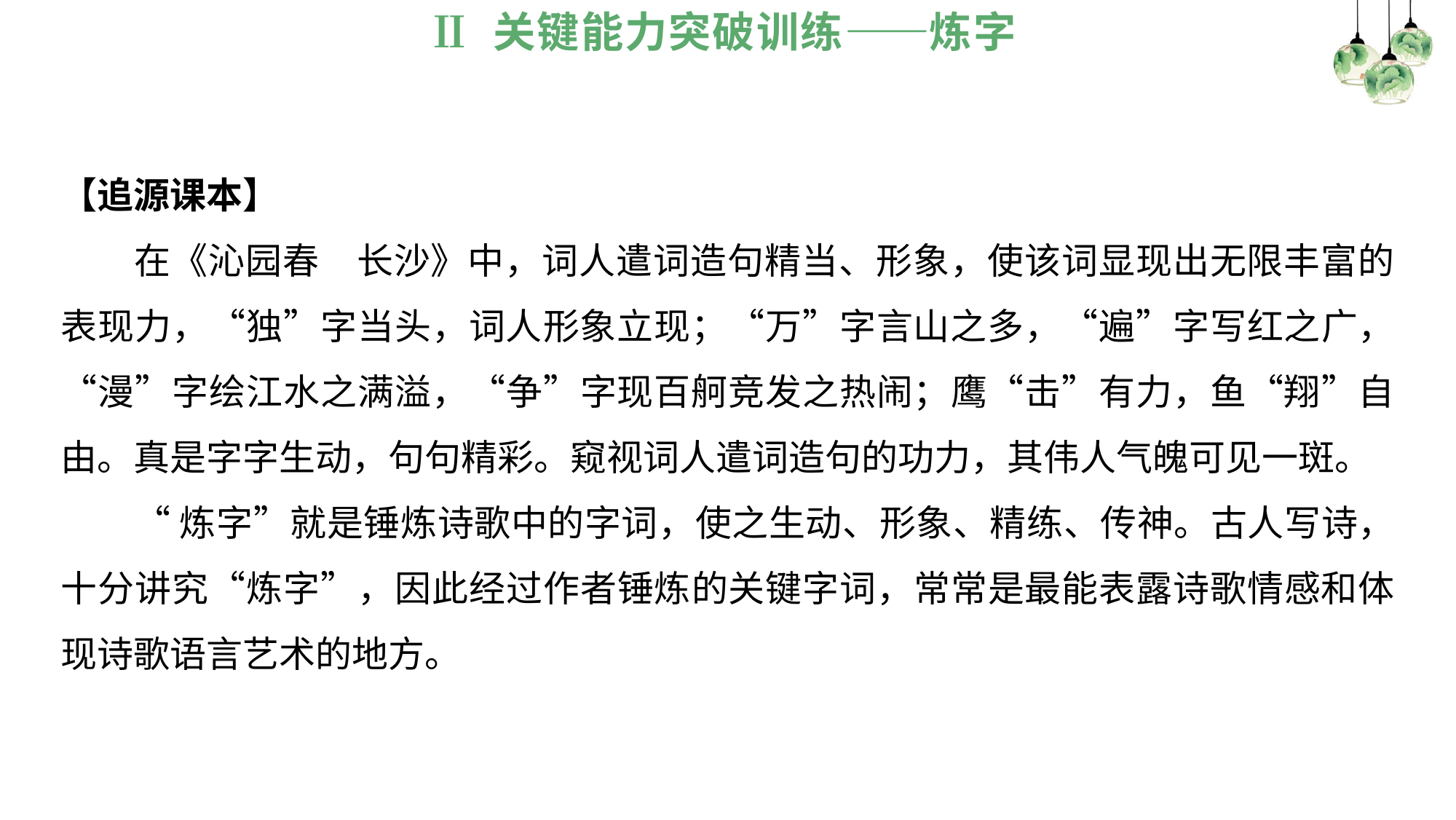

Ⅱ 关键能力突破训练——炼字
#
【追源课本】
在《沁园春　长沙》中，词人遣词造句精当、形象，使该词显现出无限丰富的表现力，“独”字当头，词人形象立现；“万”字言山之多，“遍”字写红之广，“漫”字绘江水之满溢，“争”字现百舸竞发之热闹；鹰“击”有力，鱼“翔”自由。真是字字生动，句句精彩。窥视词人遣词造句的功力，其伟人气魄可见一斑。
“炼字”就是锤炼诗歌中的字词，使之生动、形象、精练、传神。古人写诗，十分讲究“炼字”，因此经过作者锤炼的关键字词，常常是最能表露诗歌情感和体现诗歌语言艺术的地方。